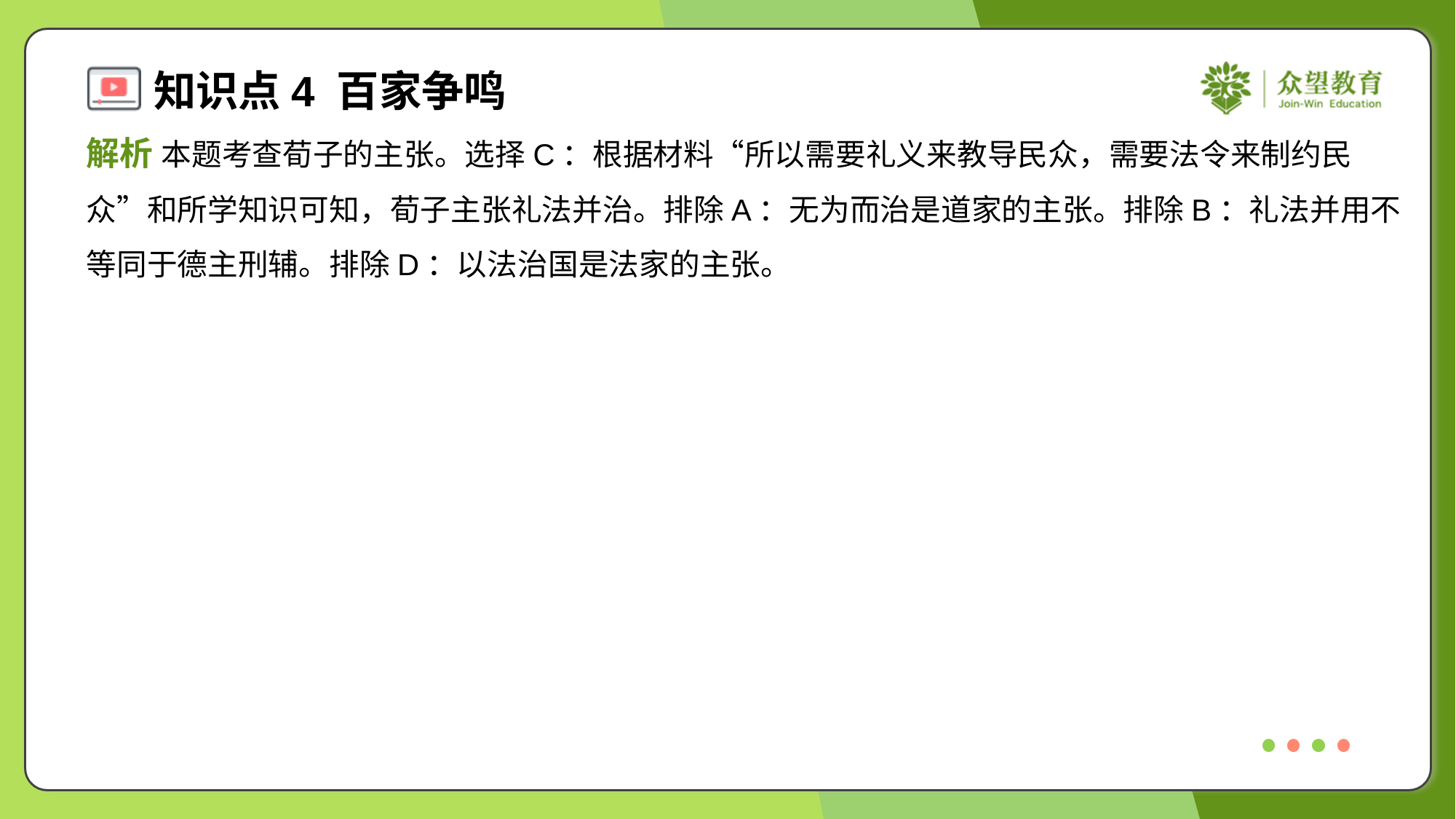

解析 本题考查荀子的主张。选择C：根据材料“所以需要礼义来教导民众，需要法令来制约民
众”和所学知识可知，荀子主张礼法并治。排除A：无为而治是道家的主张。排除B：礼法并用不
等同于德主刑辅。排除D：以法治国是法家的主张。